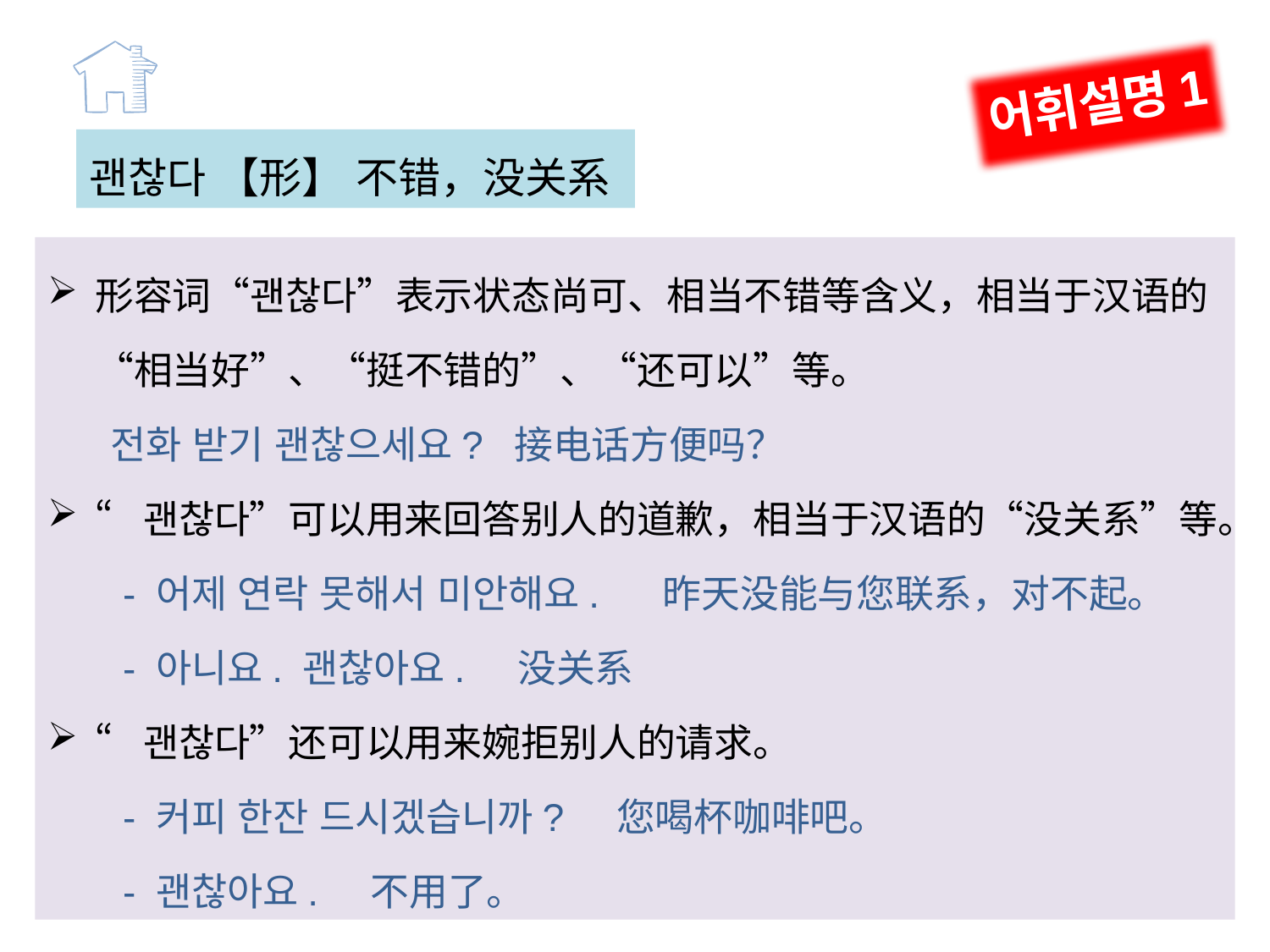

어휘설명1
괜찮다 【形】 不错，没关系
形容词“괜찮다”表示状态尚可、相当不错等含义，相当于汉语的“相当好”、“挺不错的”、“还可以”等。
     전화 받기 괜찮으세요?  接电话方便吗？
“괜찮다”可以用来回答别人的道歉，相当于汉语的“没关系”等。
       - 어제 연락 못해서 미안해요.     昨天没能与您联系，对不起。
       - 아니요. 괜찮아요.    没关系
“괜찮다”还可以用来婉拒别人的请求。
       - 커피 한잔 드시겠습니까?    您喝杯咖啡吧。
       - 괜찮아요.    不用了。